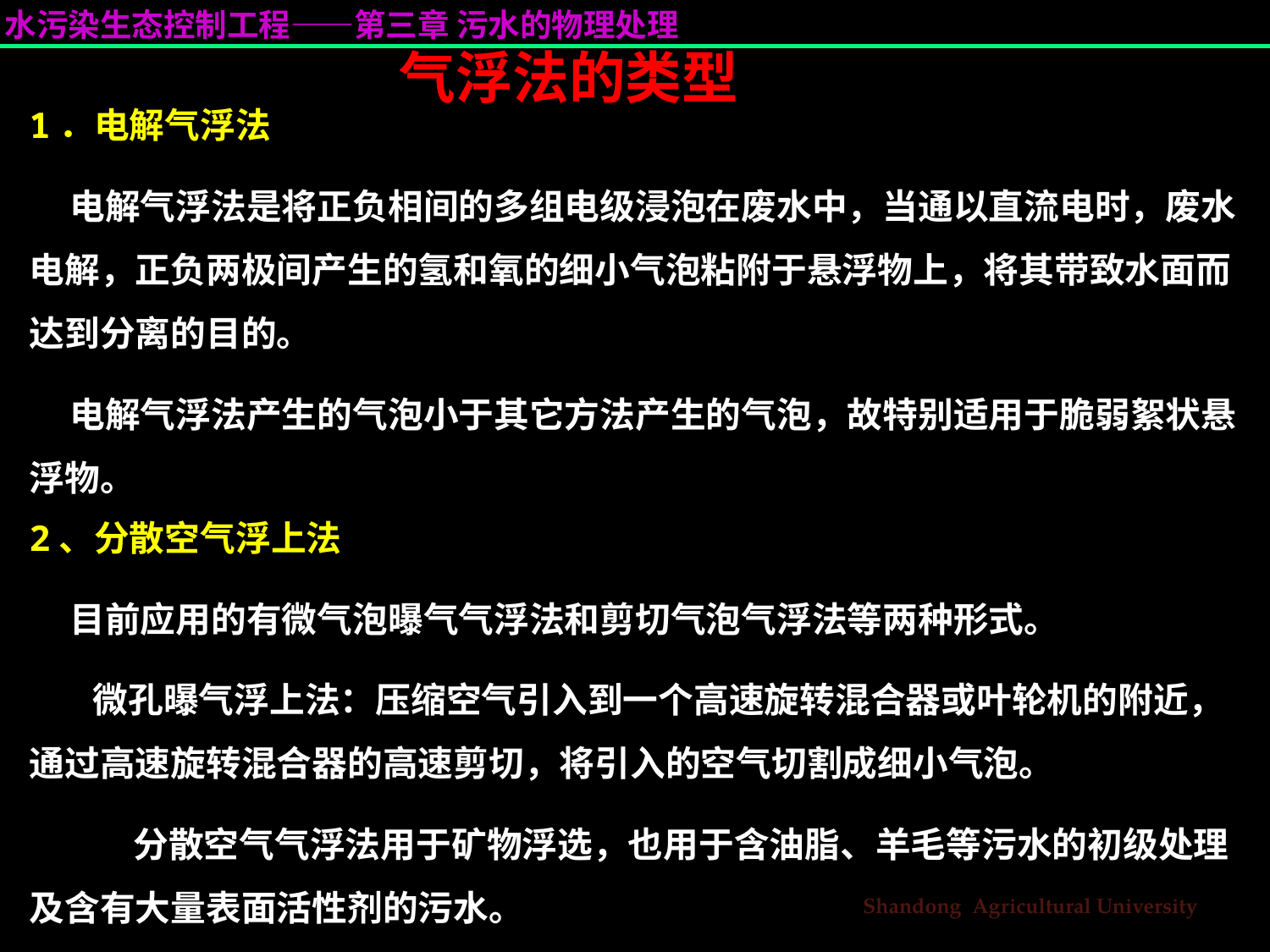

气浮法的类型
1．电解气浮法
    电解气浮法是将正负相间的多组电级浸泡在废水中，当通以直流电时，废水电解，正负两极间产生的氢和氧的细小气泡粘附于悬浮物上，将其带致水面而达到分离的目的。
    电解气浮法产生的气泡小于其它方法产生的气泡，故特别适用于脆弱絮状悬浮物。
2、分散空气浮上法
    目前应用的有微气泡曝气气浮法和剪切气泡气浮法等两种形式。
微孔曝气浮上法：压缩空气引入到一个高速旋转混合器或叶轮机的附近，通过高速旋转混合器的高速剪切，将引入的空气切割成细小气泡。
    分散空气气浮法用于矿物浮选，也用于含油脂、羊毛等污水的初级处理及含有大量表面活性剂的污水。